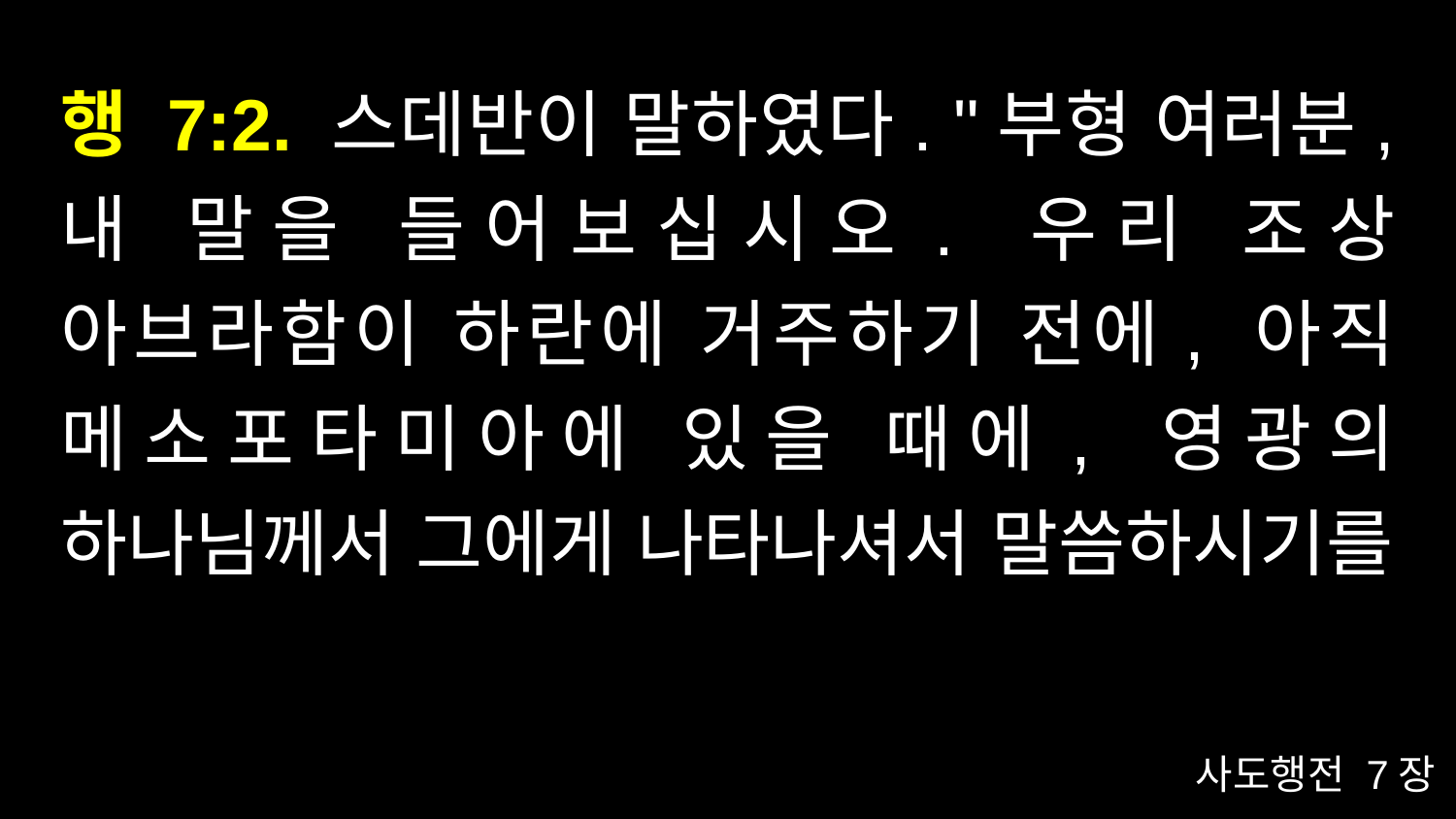

# 행 7:2. 스데반이 말하였다. "부형 여러분, 내 말을 들어보십시오. 우리 조상 아브라함이 하란에 거주하기 전에, 아직 메소포타미아에 있을 때에, 영광의 하나님께서 그에게 나타나셔서 말씀하시기를
사도행전 7장